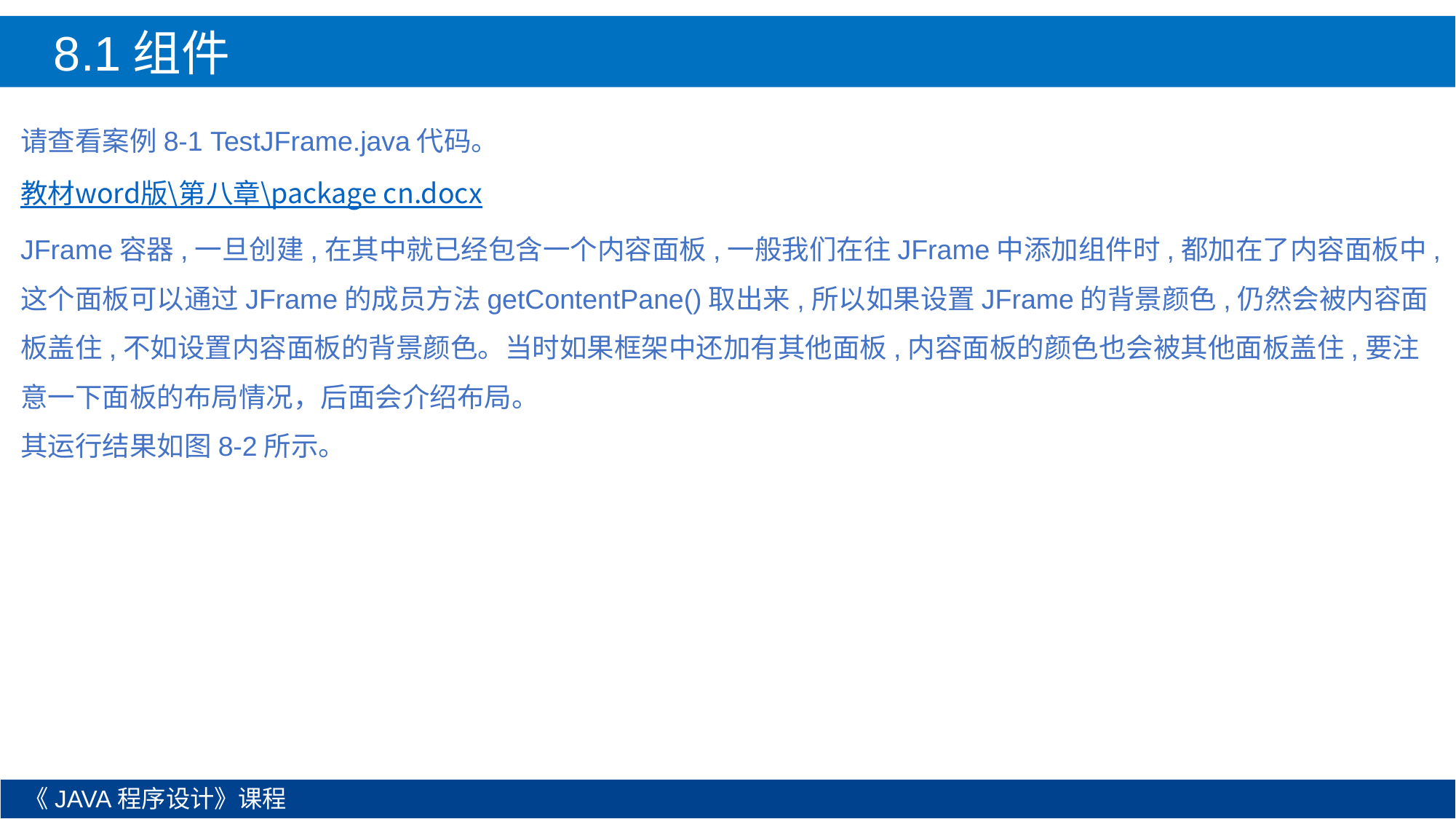

8.1组件

请查看案例8-1 TestJFrame.java代码。
教材word版\第八章\package cn.docx
JFrame容器,一旦创建,在其中就已经包含一个内容面板,一般我们在往JFrame中添加组件时,都加在了内容面板中,这个面板可以通过JFrame的成员方法getContentPane()取出来,所以如果设置JFrame的背景颜色,仍然会被内容面板盖住,不如设置内容面板的背景颜色。当时如果框架中还加有其他面板,内容面板的颜色也会被其他面板盖住,要注意一下面板的布局情况，后面会介绍布局。
其运行结果如图8-2所示。
《JAVA程序设计》课程